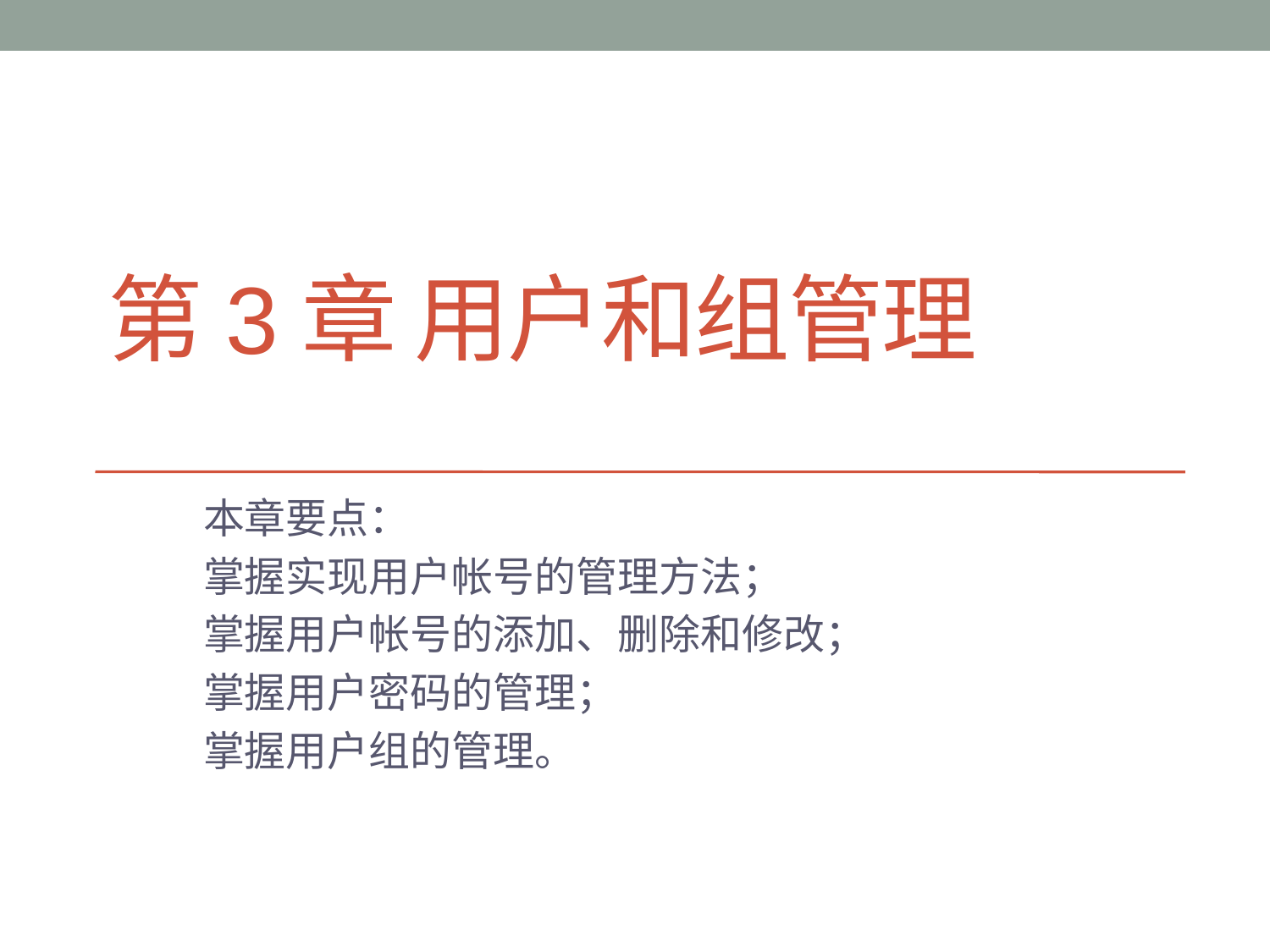

# 第3章 用户和组管理
本章要点：
掌握实现用户帐号的管理方法；
掌握用户帐号的添加、删除和修改；
掌握用户密码的管理；
掌握用户组的管理。